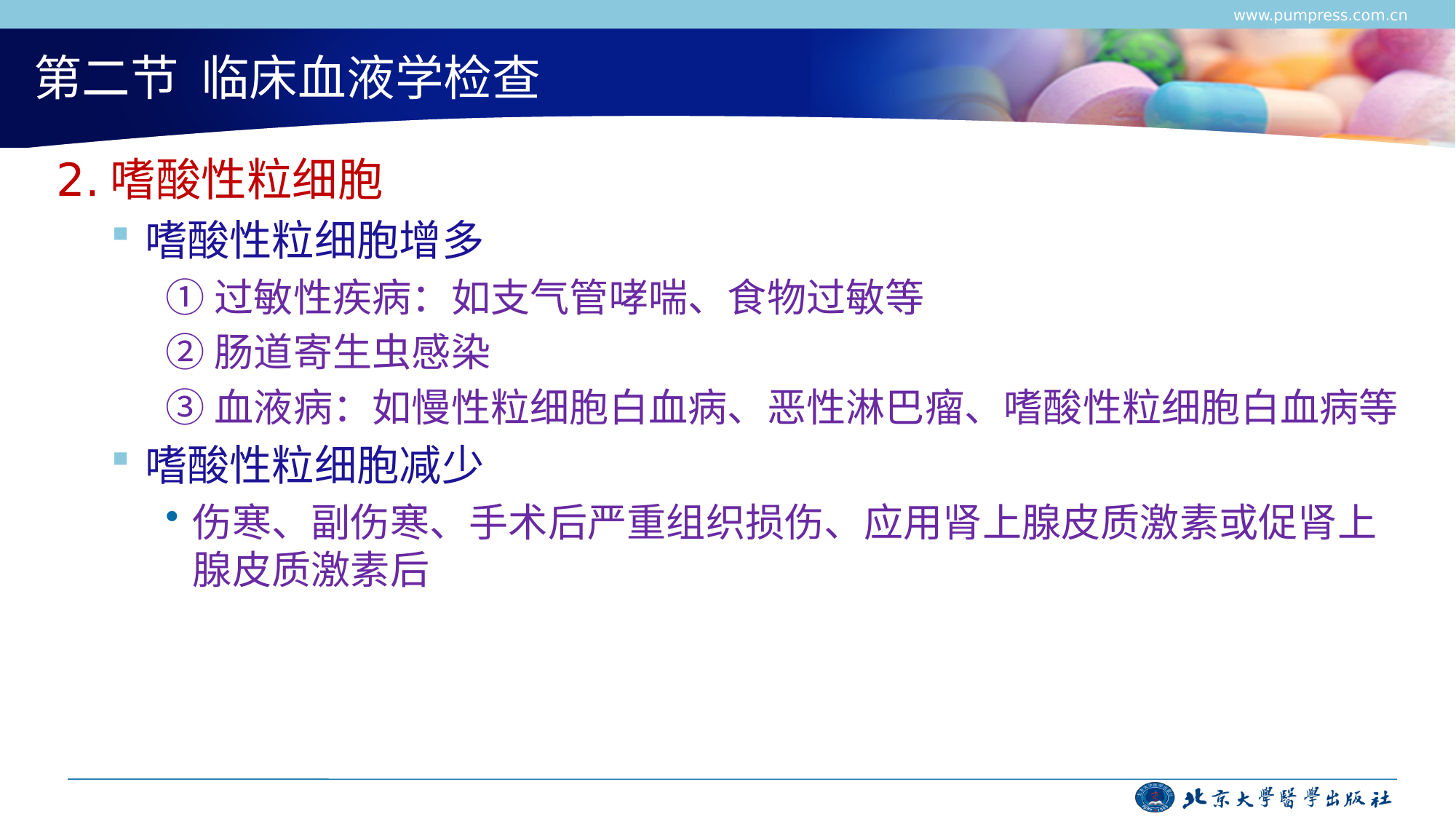

www.pumpress.com.cn
# 第二节  临床血液学检查
2.嗜酸性粒细胞
嗜酸性粒细胞增多
①过敏性疾病：如支气管哮喘、食物过敏等
②肠道寄生虫感染
③血液病：如慢性粒细胞白血病、恶性淋巴瘤、嗜酸性粒细胞白血病等
嗜酸性粒细胞减少
伤寒、副伤寒、手术后严重组织损伤、应用肾上腺皮质激素或促肾上腺皮质激素后